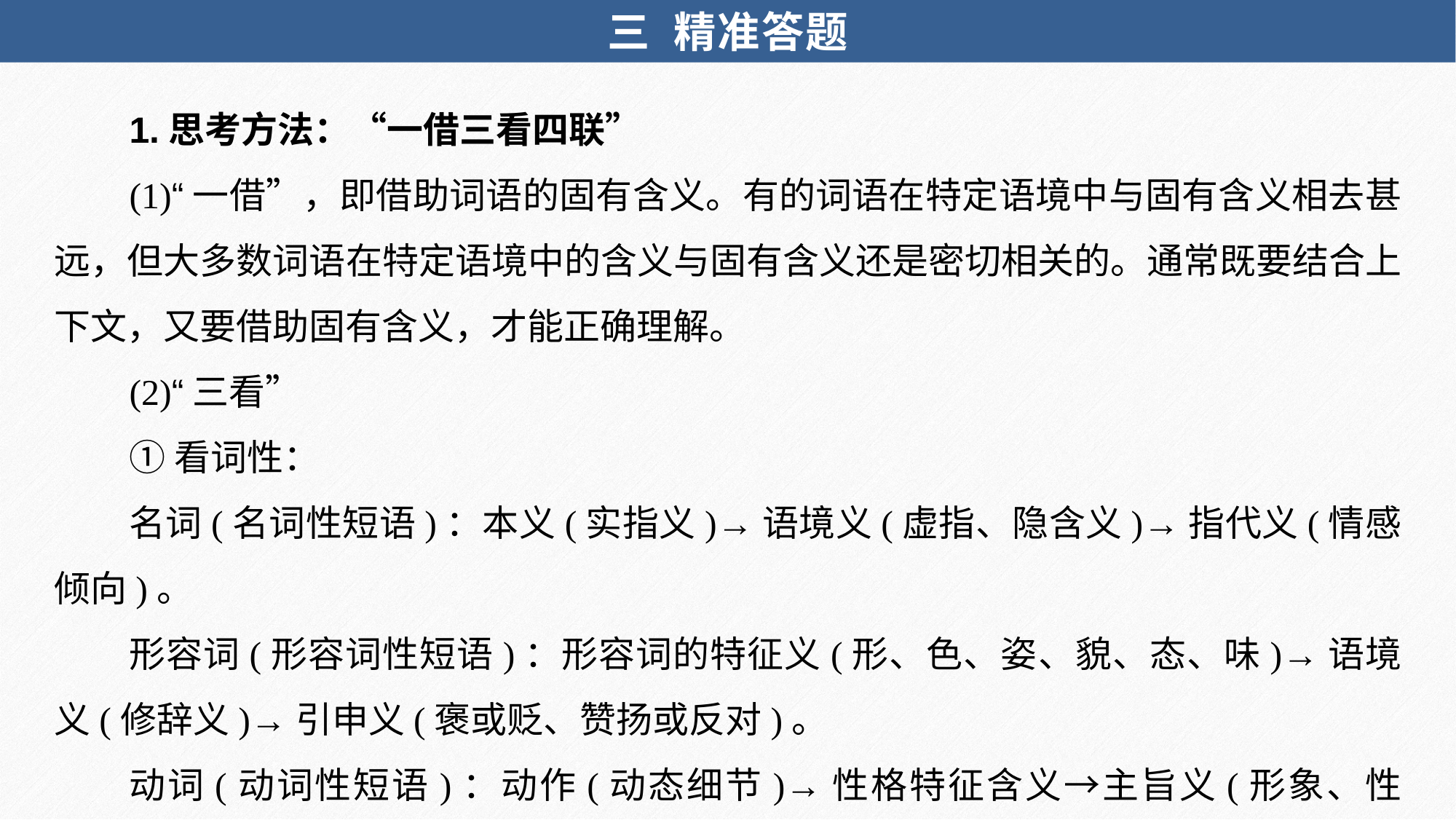

三  精准答题
1.思考方法：“一借三看四联”
(1)“一借”，即借助词语的固有含义。有的词语在特定语境中与固有含义相去甚远，但大多数词语在特定语境中的含义与固有含义还是密切相关的。通常既要结合上下文，又要借助固有含义，才能正确理解。
(2)“三看”
①看词性：
名词(名词性短语)：本义(实指义)→语境义(虚指、隐含义)→指代义(情感倾向)。
形容词(形容词性短语)：形容词的特征义(形、色、姿、貌、态、味)→语境义(修辞义)→引申义(褒或贬、赞扬或反对)。
动词(动词性短语)：动作(动态细节)→性格特征含义→主旨义(形象、性格)。
虚词：虚词本指(作用)→语境义(手法)→写作意图(情感倾向)。